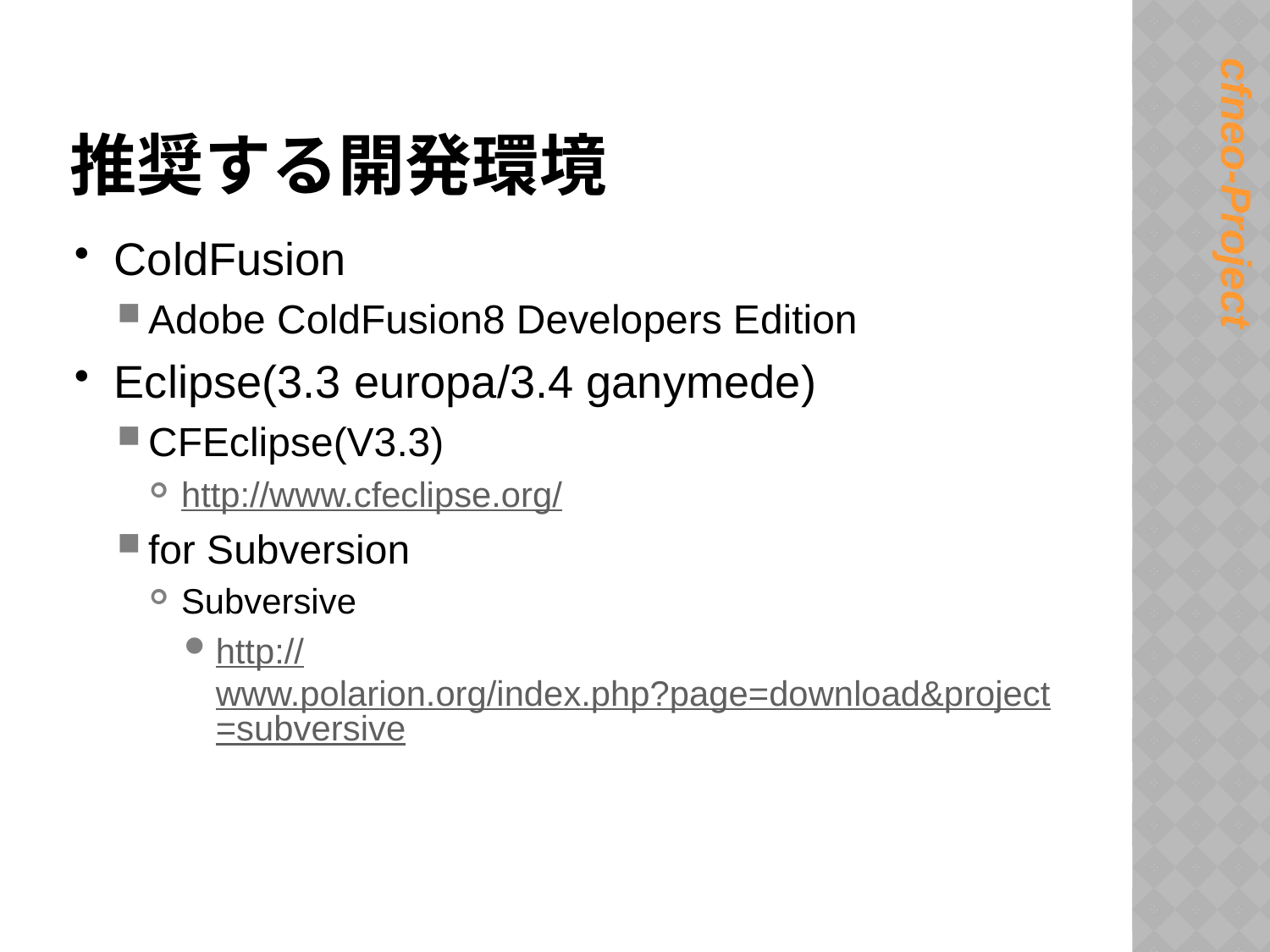

# 推奨する開発環境
ColdFusion
Adobe ColdFusion8 Developers Edition
Eclipse(3.3 europa/3.4 ganymede)
CFEclipse(V3.3)
http://www.cfeclipse.org/
for Subversion
Subversive
http://www.polarion.org/index.php?page=download&project=subversive